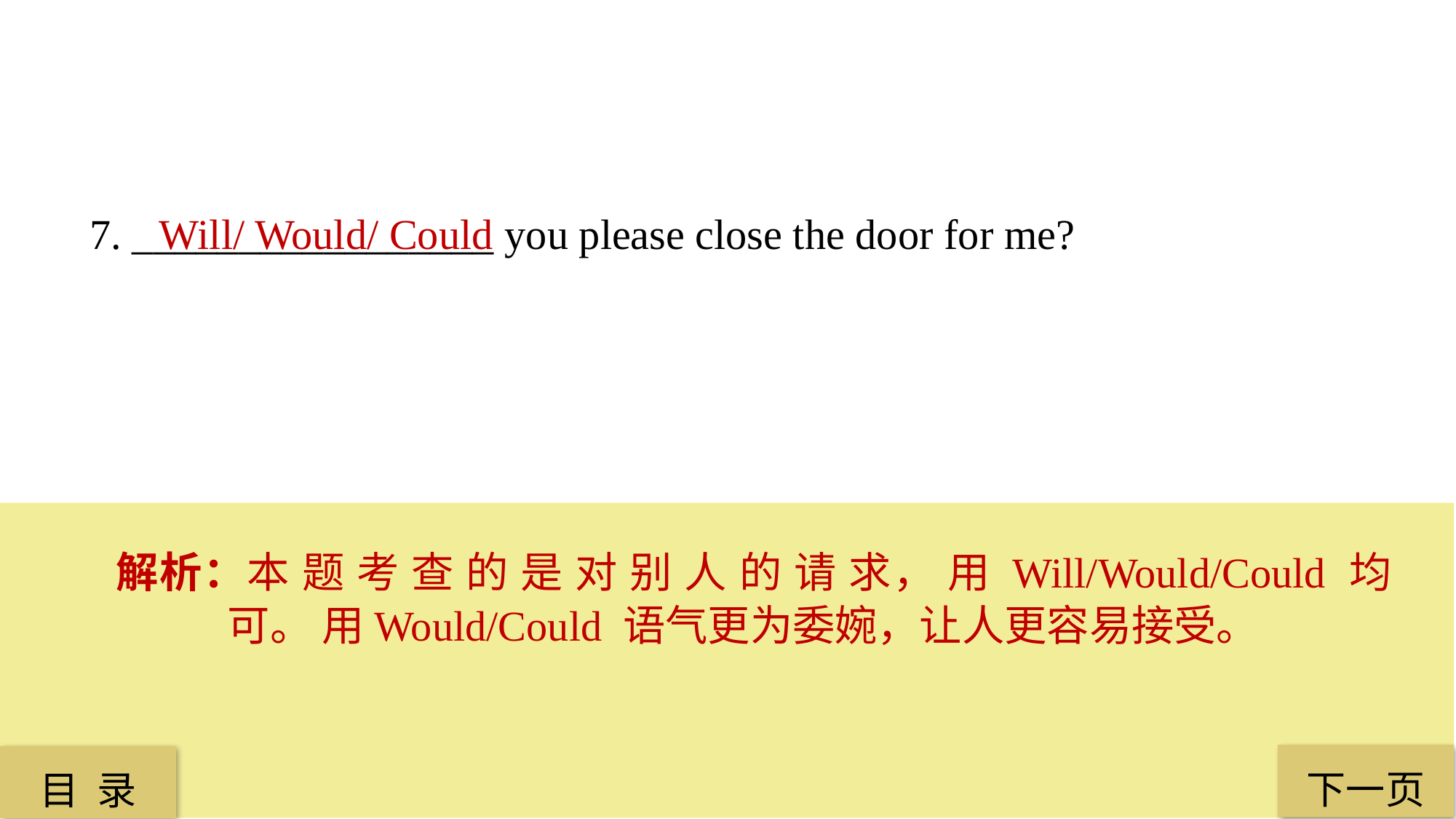

7. _________________ you please close the door for me?
Will/ Would/ Could
解析：本 题 考 查 的 是 对 别 人 的 请 求， 用 Will/Would/Could 均 可。 用Would/Could 语气更为委婉，让人更容易接受。